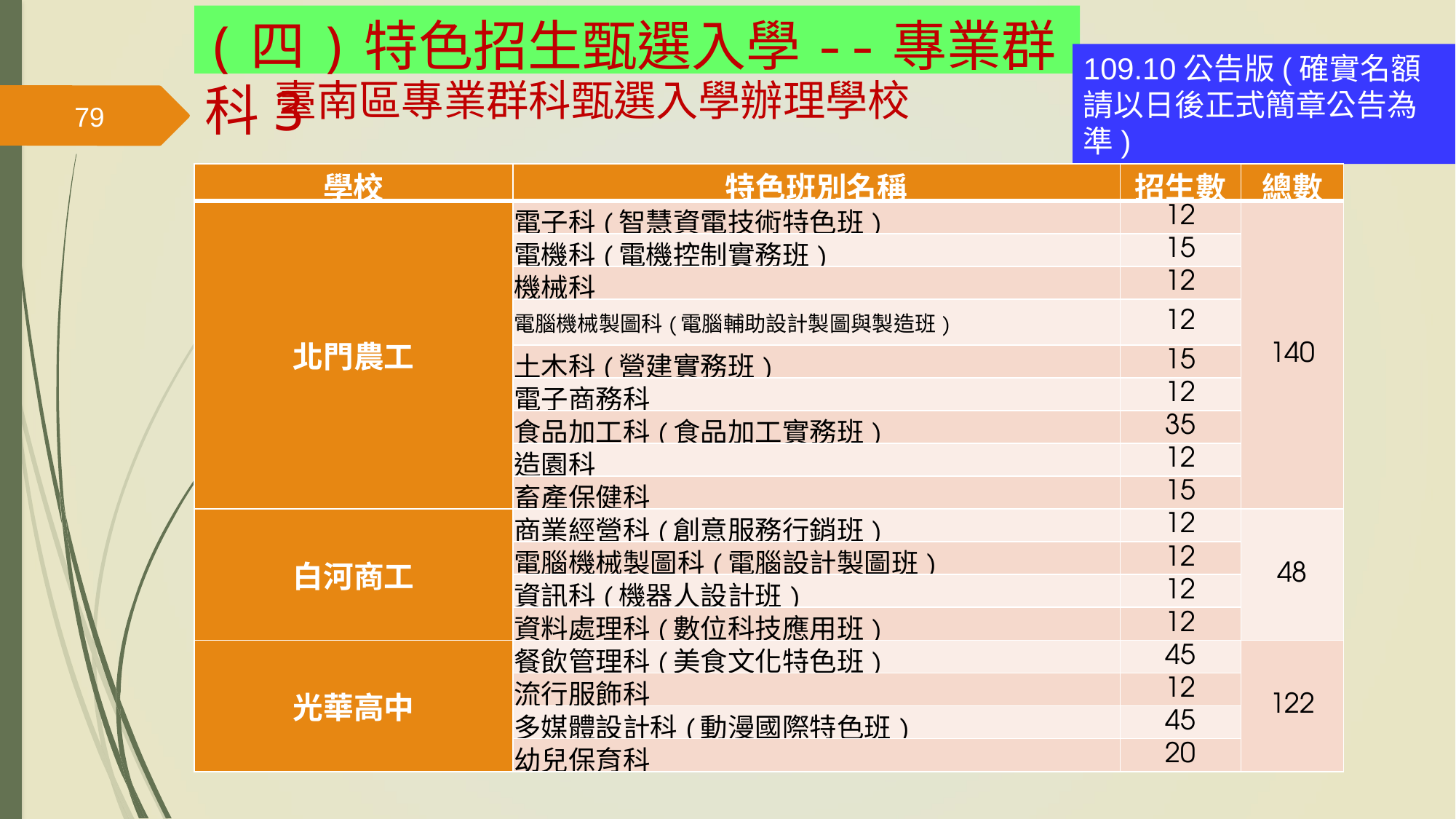

(四)特色招生甄選入學--專業群科3
109.10公告版(確實名額請以日後正式簡章公告為準)
# 臺南區專業群科甄選入學辦理學校
79
| 學校 | 特色班別名稱 | 招生數 | 總數 |
| --- | --- | --- | --- |
| 北門農工 | 電子科(智慧資電技術特色班) | 12 | 140 |
|  | 電機科(電機控制實務班) | 15 |  |
|  | 機械科 | 12 |  |
|  | 電腦機械製圖科(電腦輔助設計製圖與製造班) | 12 |  |
|  | 土木科(營建實務班) | 15 |  |
|  | 電子商務科 | 12 |  |
|  | 食品加工科(食品加工實務班) | 35 |  |
|  | 造園科 | 12 |  |
|  | 畜產保健科 | 15 |  |
| 白河商工 | 商業經營科(創意服務行銷班) | 12 | 48 |
|  | 電腦機械製圖科(電腦設計製圖班) | 12 |  |
|  | 資訊科(機器人設計班) | 12 |  |
|  | 資料處理科(數位科技應用班) | 12 |  |
| 光華高中 | 餐飲管理科(美食文化特色班) | 45 | 122 |
|  | 流行服飾科 | 12 |  |
|  | 多媒體設計科(動漫國際特色班) | 45 |  |
|  | 幼兒保育科 | 20 |  |